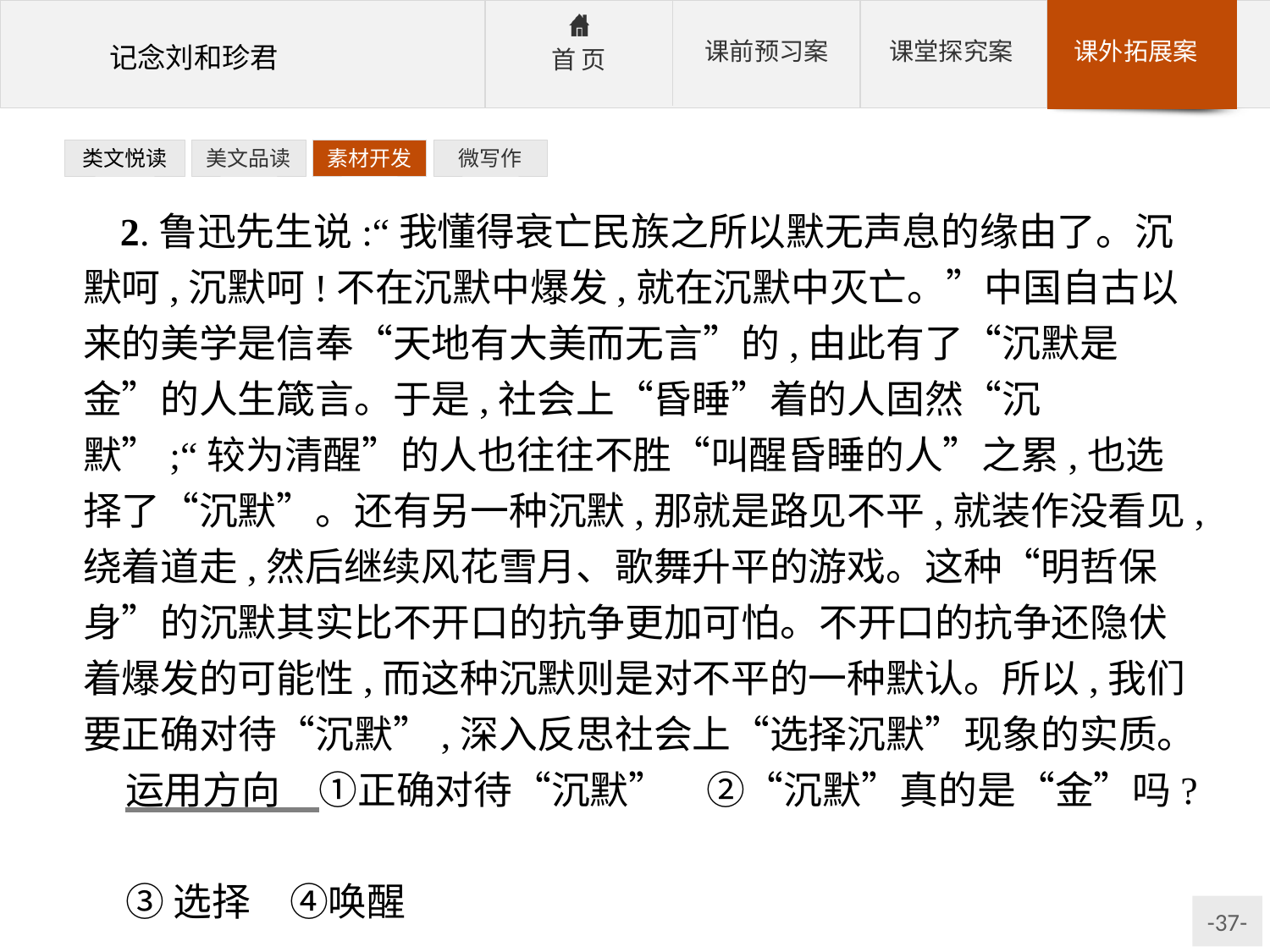

类文悦读
美文品读
素材开发
微写作
2.鲁迅先生说:“我懂得衰亡民族之所以默无声息的缘由了。沉默呵,沉默呵!不在沉默中爆发,就在沉默中灭亡。”中国自古以来的美学是信奉“天地有大美而无言”的,由此有了“沉默是金”的人生箴言。于是,社会上“昏睡”着的人固然“沉默”;“较为清醒”的人也往往不胜“叫醒昏睡的人”之累,也选择了“沉默”。还有另一种沉默,那就是路见不平,就装作没看见,绕着道走,然后继续风花雪月、歌舞升平的游戏。这种“明哲保身”的沉默其实比不开口的抗争更加可怕。不开口的抗争还隐伏着爆发的可能性,而这种沉默则是对不平的一种默认。所以,我们要正确对待“沉默”,深入反思社会上“选择沉默”现象的实质。
运用方向　①正确对待“沉默”　②“沉默”真的是“金”吗?
③选择　④唤醒